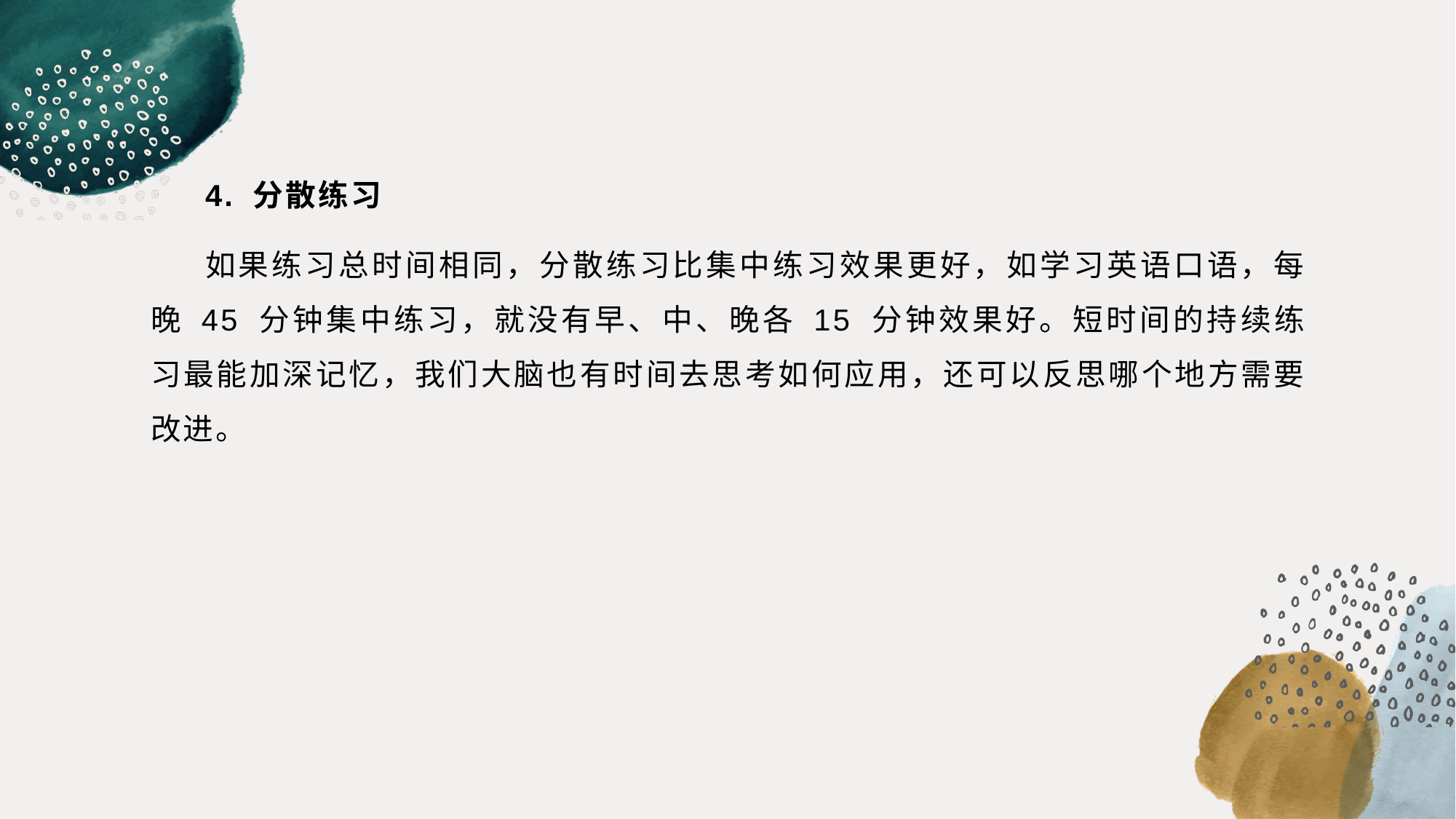

4. 分散练习
如果练习总时间相同，分散练习比集中练习效果更好，如学习英语口语，每晚 45 分钟集中练习，就没有早、中、晚各 15 分钟效果好。短时间的持续练习最能加深记忆，我们大脑也有时间去思考如何应用，还可以反思哪个地方需要改进。